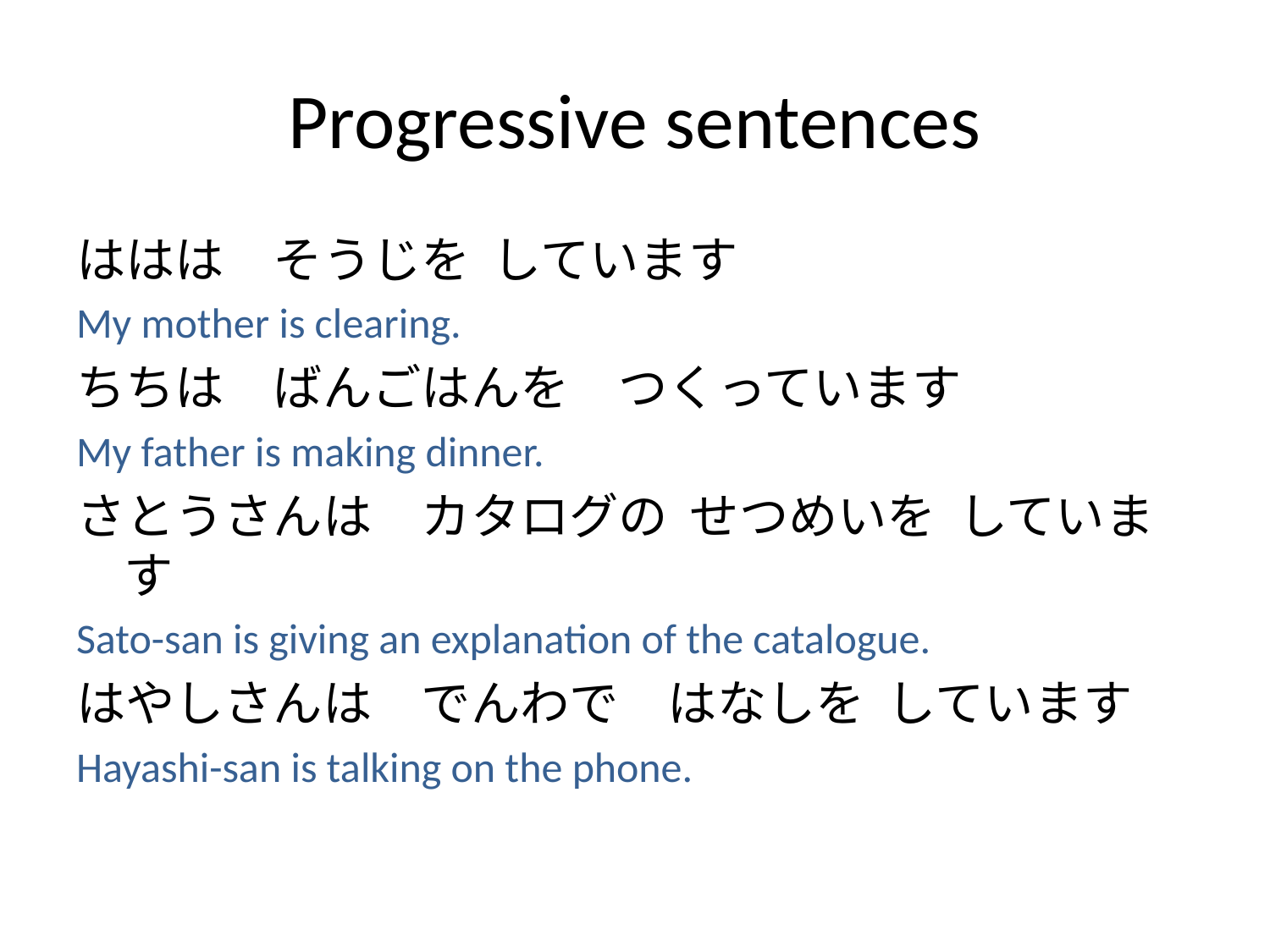

# Progressive sentences
ははは　そうじを  しています
My mother is clearing.
ちちは　ばんごはんを　つくっています
My father is making dinner.
さとうさんは　カタログの  せつめいを  しています
Sato-san is giving an explanation of the catalogue.
はやしさんは　でんわで　はなしを  しています
Hayashi-san is talking on the phone.